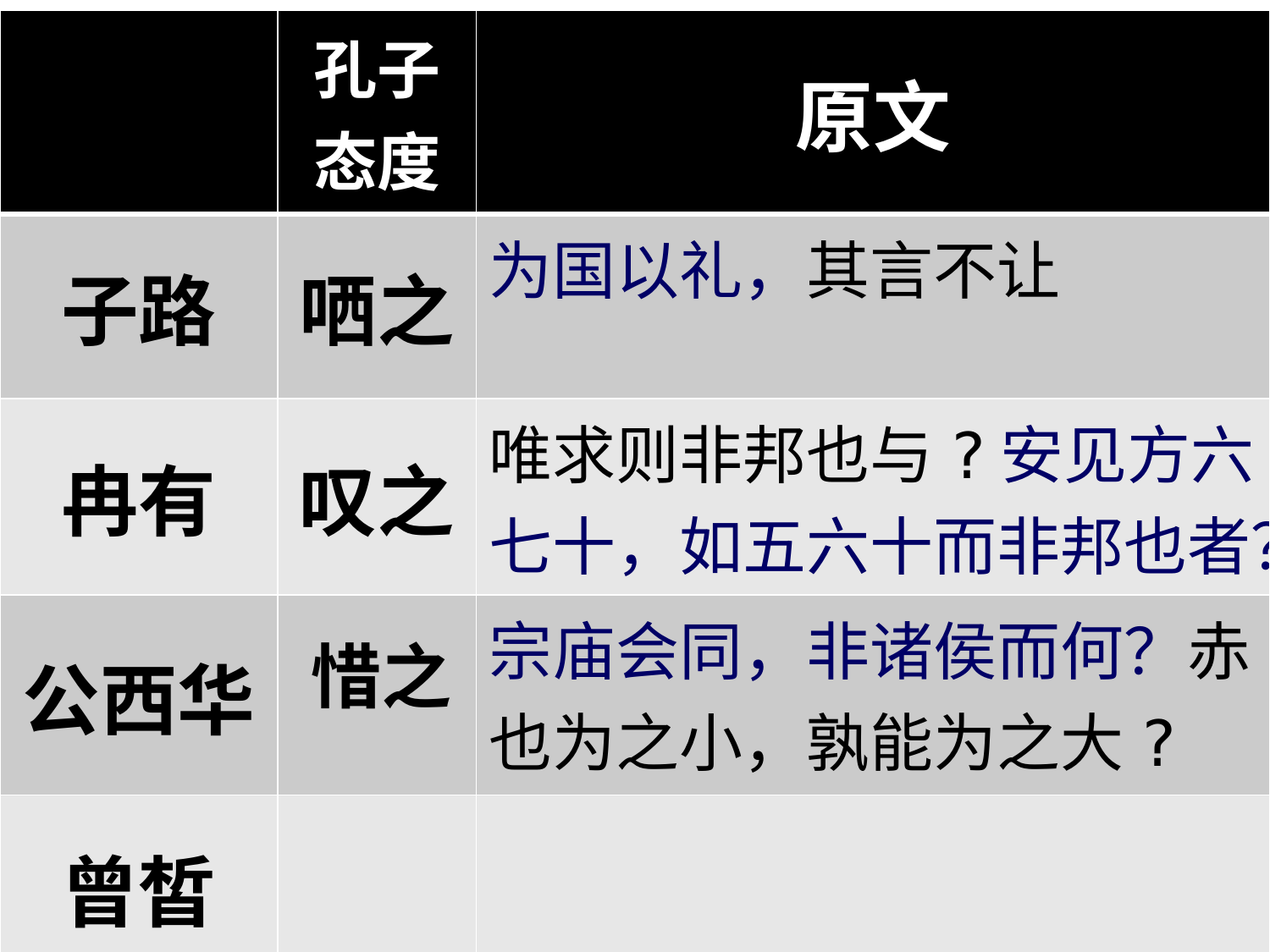

|  | 孔子态度 | 原文 |
| --- | --- | --- |
| 子路 | 哂之 | 为国以礼，其言不让 |
| 冉有 | 叹之 | 唯求则非邦也与?安见方六七十，如五六十而非邦也者？ |
| 公西华 |  | 宗庙会同，非诸侯而何？赤也为之小，孰能为之大? |
| 曾皙 |  |  |
惜之
7